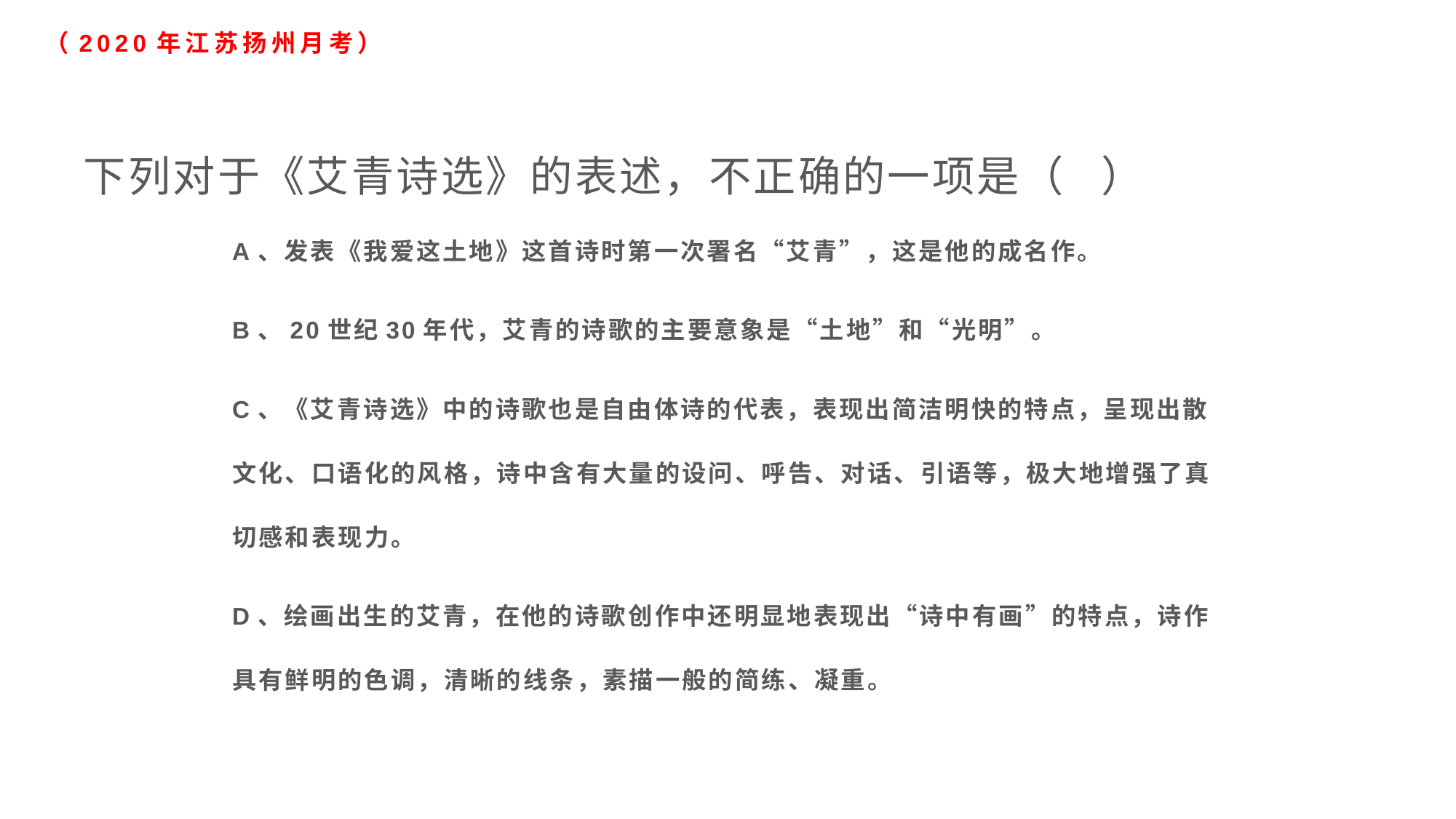

# （2020年江苏扬州月考）
下列对于《艾青诗选》的表述，不正确的一项是（   ）
A、发表《我爱这土地》这首诗时第一次署名“艾青”，这是他的成名作。
B、20世纪30年代，艾青的诗歌的主要意象是“土地”和“光明”。
C、《艾青诗选》中的诗歌也是自由体诗的代表，表现出简洁明快的特点，呈现出散文化、口语化的风格，诗中含有大量的设问、呼告、对话、引语等，极大地增强了真切感和表现力。
D、绘画出生的艾青，在他的诗歌创作中还明显地表现出“诗中有画”的特点，诗作具有鲜明的色调，清晰的线条，素描一般的简练、凝重。